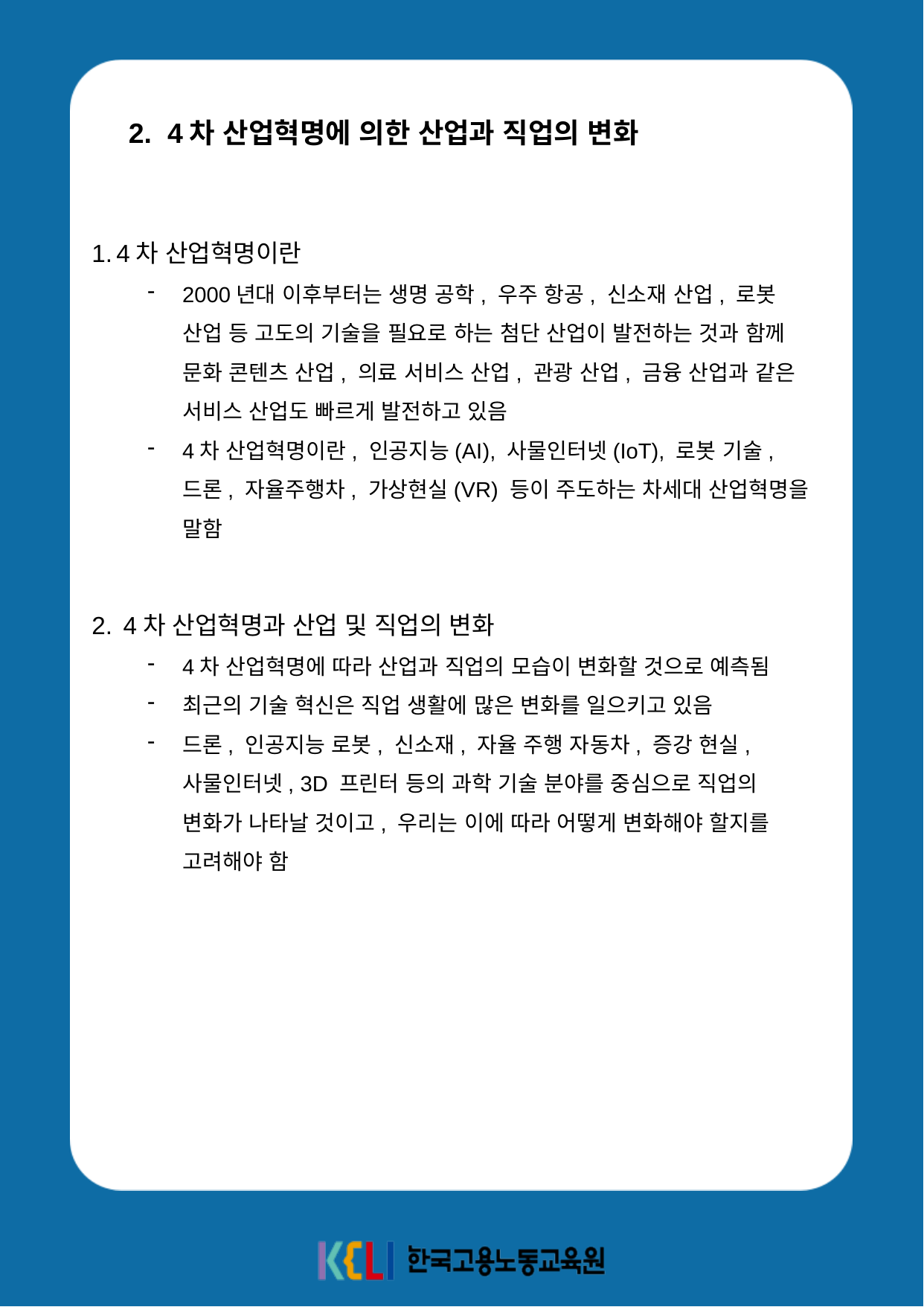

2.  4차 산업혁명에 의한 산업과 직업의 변화
4차 산업혁명이란
2000년대 이후부터는 생명 공학, 우주 항공, 신소재 산업, 로봇 산업 등 고도의 기술을 필요로 하는 첨단 산업이 발전하는 것과 함께 문화 콘텐츠 산업, 의료 서비스 산업, 관광 산업, 금융 산업과 같은 서비스 산업도 빠르게 발전하고 있음
4차 산업혁명이란, 인공지능(AI), 사물인터넷(IoT), 로봇 기술, 드론, 자율주행차, 가상현실(VR) 등이 주도하는 차세대 산업혁명을 말함

 4차 산업혁명과 산업 및 직업의 변화
4차 산업혁명에 따라 산업과 직업의 모습이 변화할 것으로 예측됨
최근의 기술 혁신은 직업 생활에 많은 변화를 일으키고 있음
드론, 인공지능 로봇, 신소재, 자율 주행 자동차, 증강 현실, 사물인터넷, 3D 프린터 등의 과학 기술 분야를 중심으로 직업의 변화가 나타날 것이고, 우리는 이에 따라 어떻게 변화해야 할지를 고려해야 함